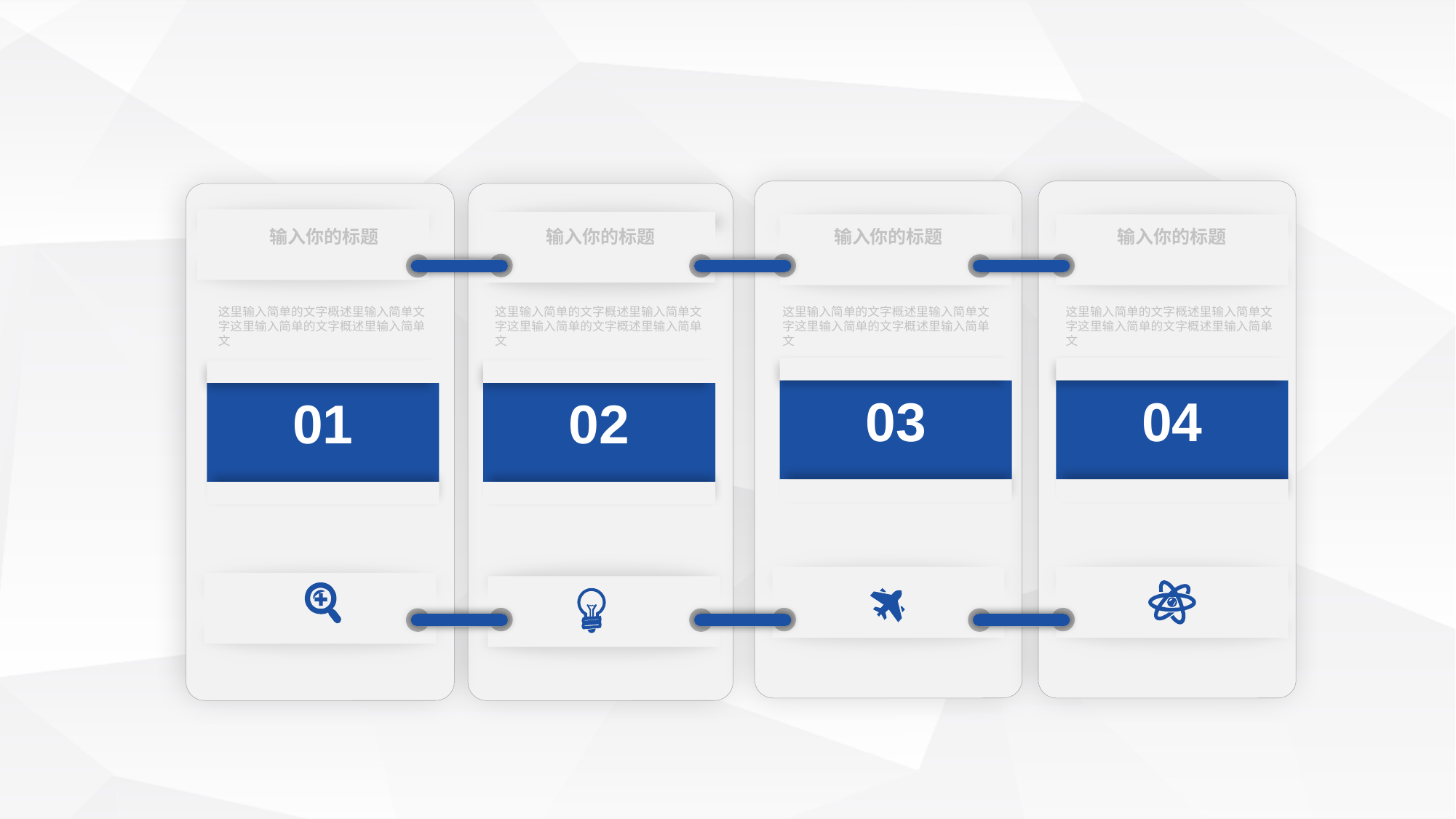

01

02

03

04

输入你的标题
输入你的标题
输入你的标题
输入你的标题

这里输入简单的文字概述里输入简单文字这里输入简单的文字概述里输入简单文
这里输入简单的文字概述里输入简单文字这里输入简单的文字概述里输入简单文
这里输入简单的文字概述里输入简单文字这里输入简单的文字概述里输入简单文
这里输入简单的文字概述里输入简单文字这里输入简单的文字概述里输入简单文
PPT模板下载：www.1ppt.com/moban/     行业PPT模板：www.1ppt.com/hangye/
节日PPT模板：www.1ppt.com/jieri/           PPT素材下载：www.1ppt.com/sucai/
PPT背景图片：www.1ppt.com/beijing/      PPT图表下载：www.1ppt.com/tubiao/
优秀PPT下载：www.1ppt.com/xiazai/        PPT教程： www.1ppt.com/powerpoint/
Word教程： www.1ppt.com/word/              Excel教程：www.1ppt.com/excel/
资料下载：www.1ppt.com/ziliao/                PPT课件下载：www.1ppt.com/kejian/
范文下载：www.1ppt.com/fanwen/             试卷下载：www.1ppt.com/shiti/
教案下载：www.1ppt.com/jiaoan/        PPT论坛：www.1ppt.cn